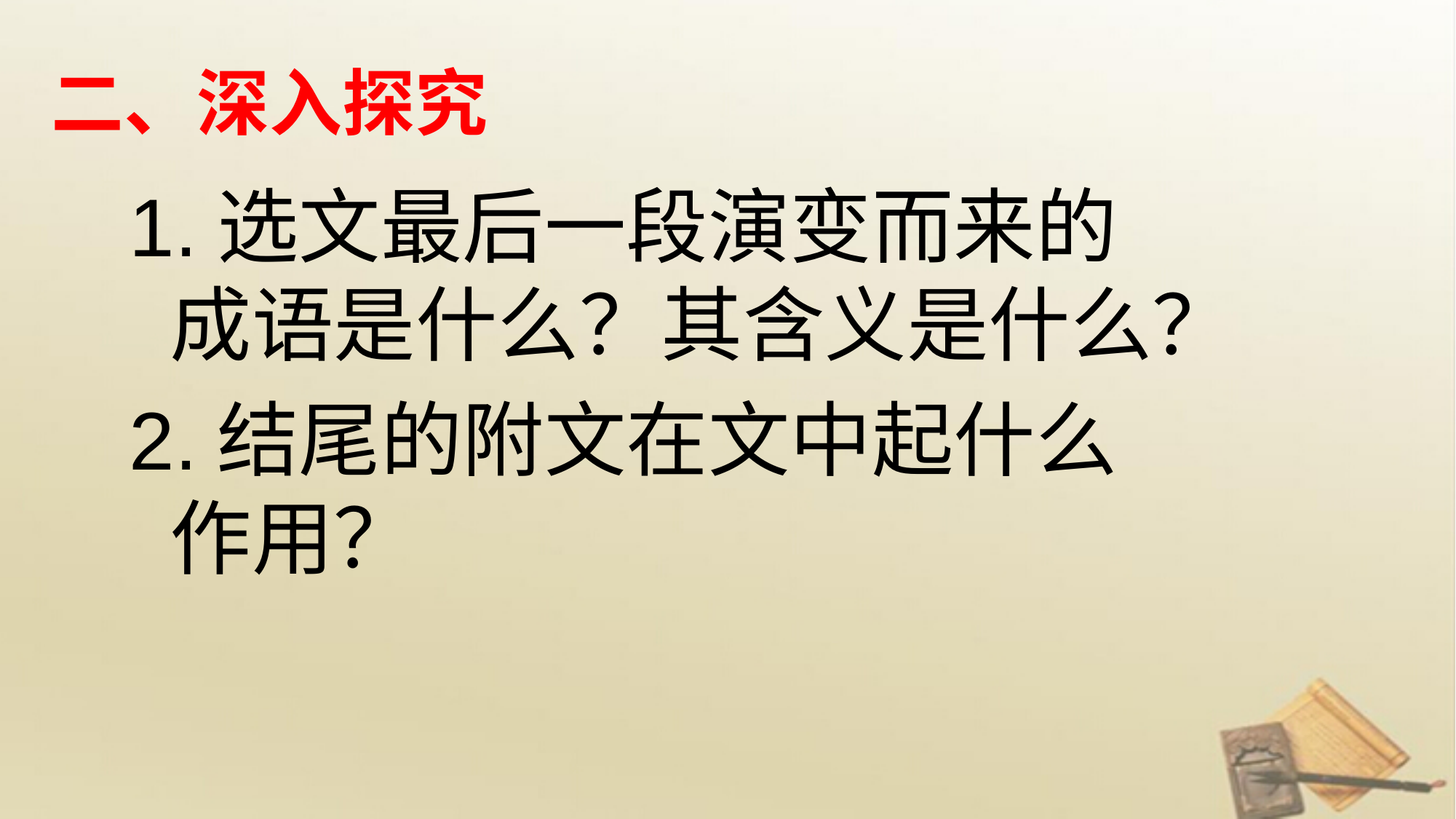

# 二、深入探究
1.选文最后一段演变而来的成语是什么？其含义是什么？
2.结尾的附文在文中起什么作用？